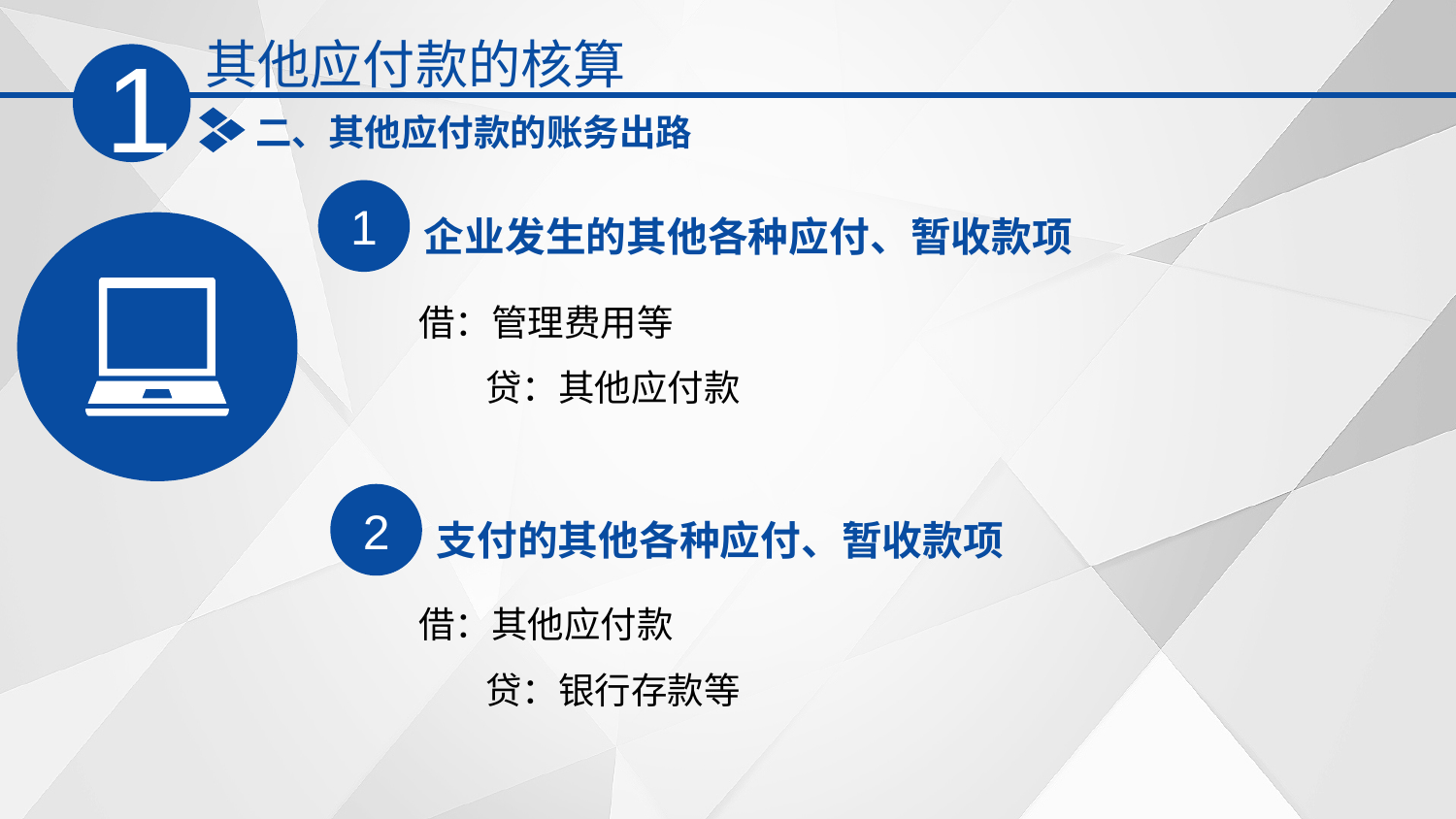

其他应付款的核算
1

二、其他应付款的账务出路

1
企业发生的其他各种应付、暂收款项

借：管理费用等
       贷：其他应付款
2
支付的其他各种应付、暂收款项
借：其他应付款
       贷：银行存款等